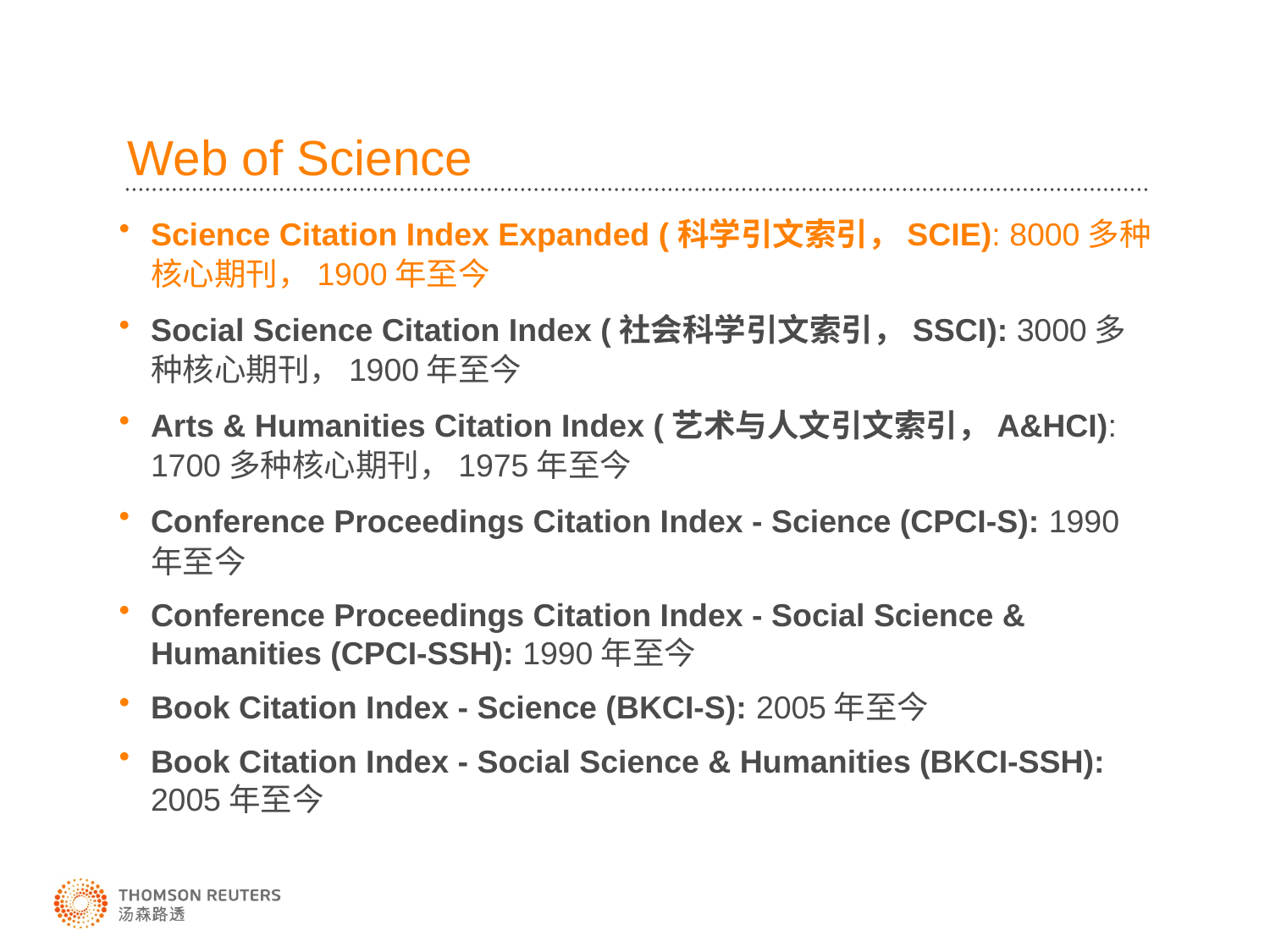

# Web of Science
Science Citation Index Expanded (科学引文索引，SCIE): 8000多种核心期刊，1900年至今
Social Science Citation Index (社会科学引文索引，SSCI): 3000多种核心期刊，1900年至今
Arts & Humanities Citation Index (艺术与人文引文索引，A&HCI): 1700多种核心期刊，1975年至今
Conference Proceedings Citation Index - Science (CPCI-S): 1990年至今
Conference Proceedings Citation Index - Social Science & Humanities (CPCI-SSH): 1990年至今
Book Citation Index - Science (BKCI-S): 2005年至今
Book Citation Index - Social Science & Humanities (BKCI-SSH): 2005年至今